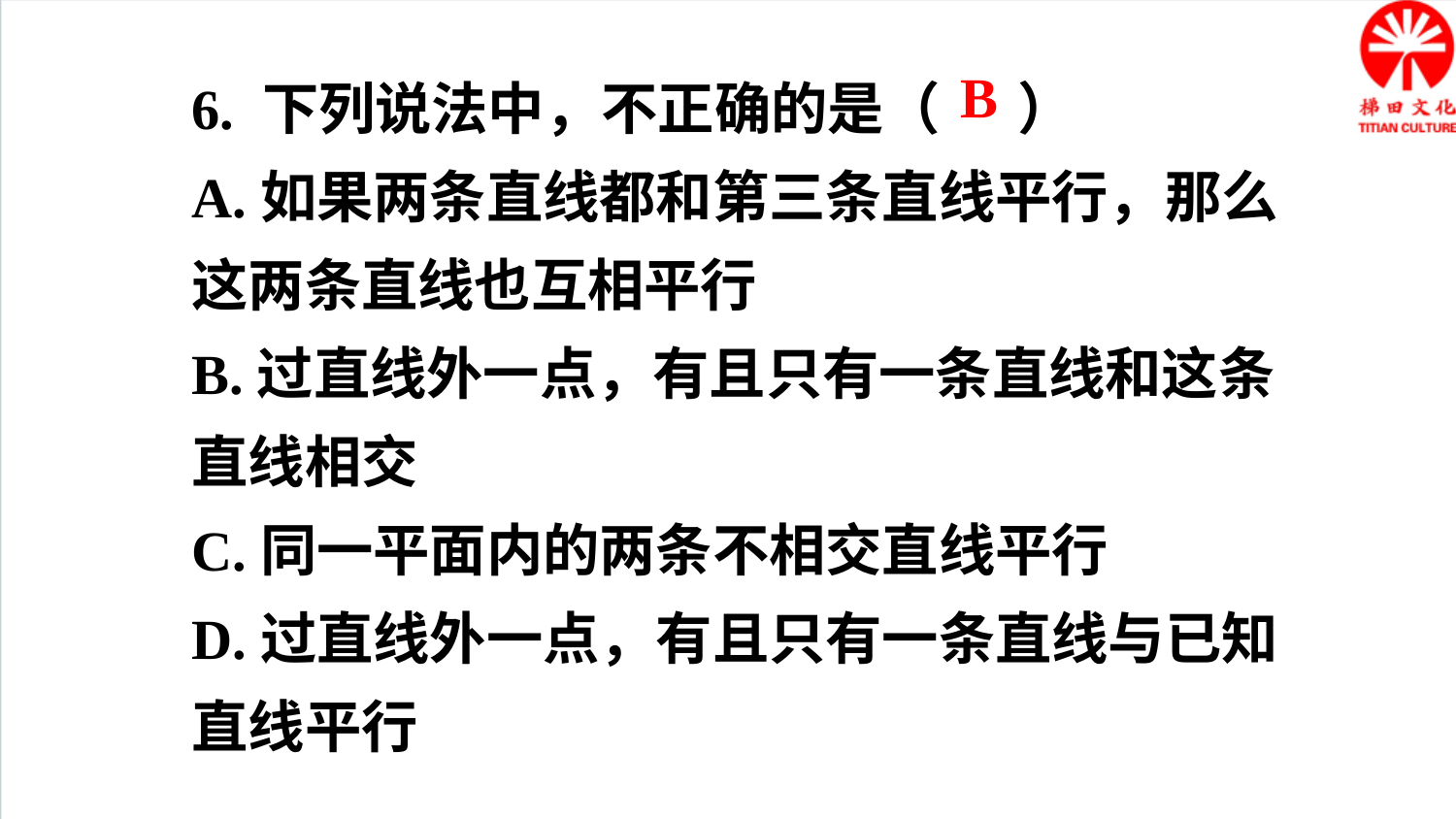

6. 下列说法中，不正确的是（      ）
A.如果两条直线都和第三条直线平行，那么这两条直线也互相平行
B.过直线外一点，有且只有一条直线和这条直线相交
C.同一平面内的两条不相交直线平行
D.过直线外一点，有且只有一条直线与已知直线平行
B